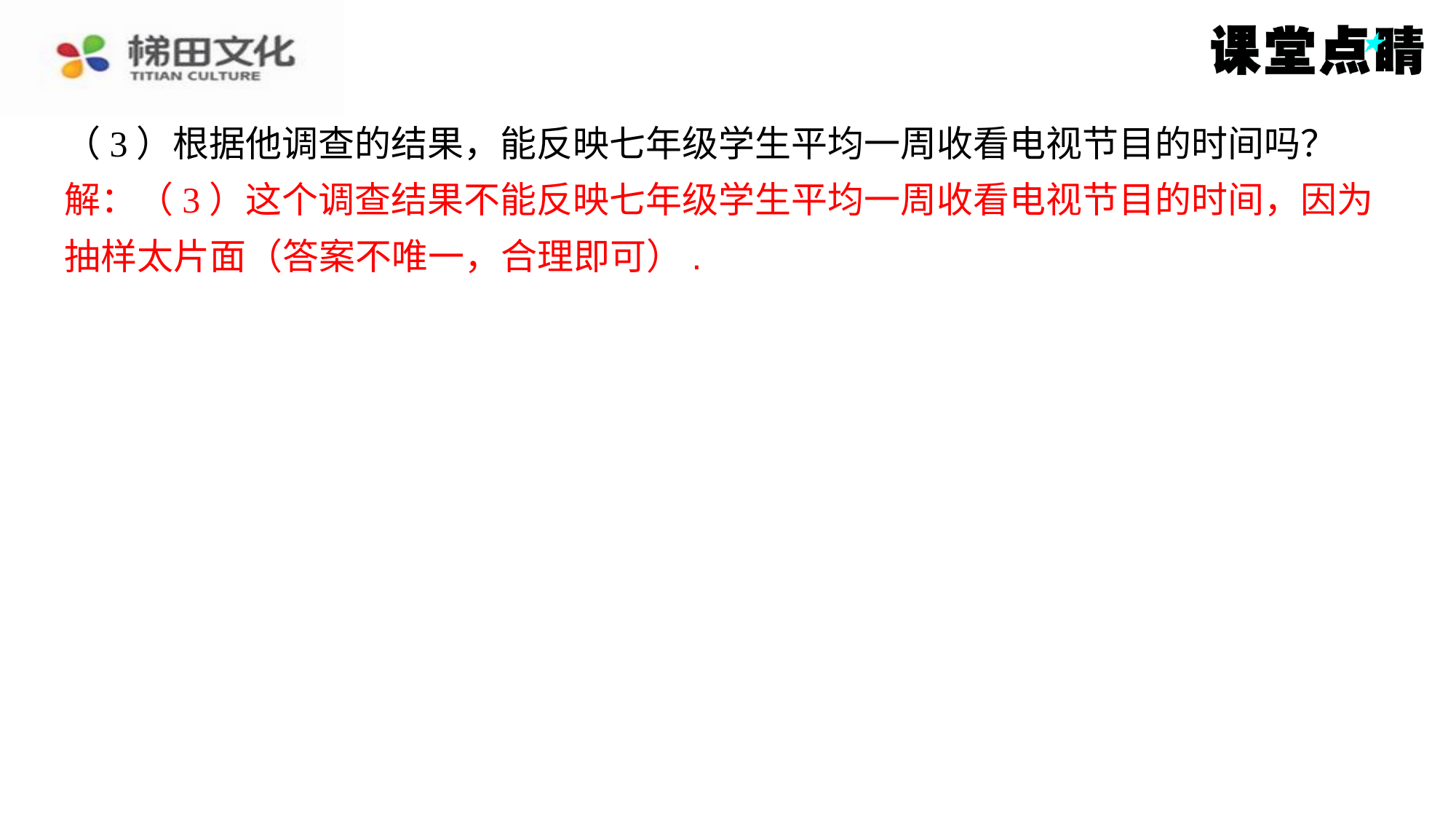

（3）根据他调查的结果，能反映七年级学生平均一周收看电视节目的时间吗？
解：（3）这个调查结果不能反映七年级学生平均一周收看电视节目的时间，因为
抽样太片面（答案不唯一，合理即可）.
解：（3）这个调查结果不能反映七年级学生平均一周收看电视节目的时间，因为
抽样太片面（答案不唯一，合理即可）.